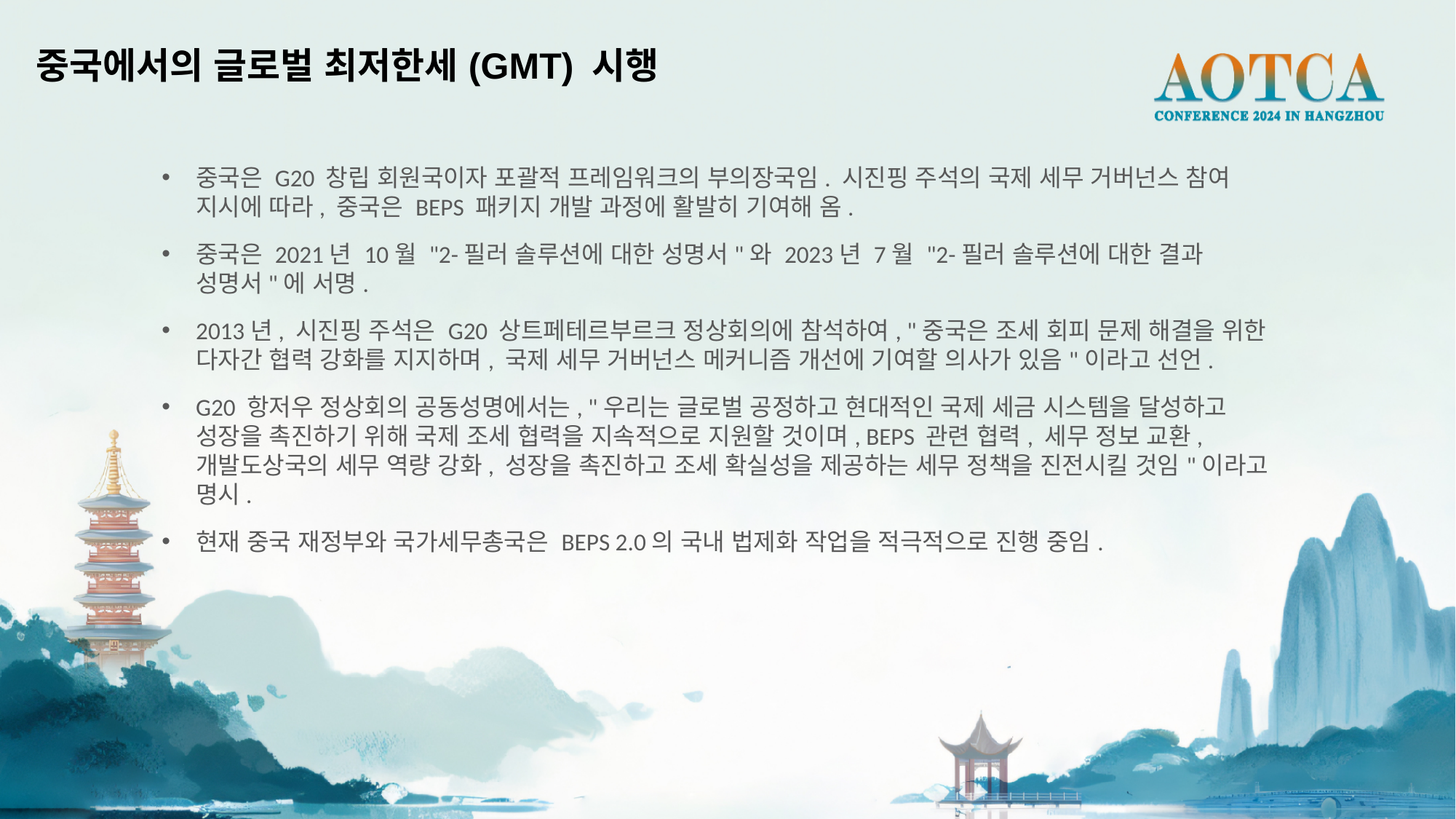

중국에서의 글로벌 최저한세(GMT) 시행
중국은 G20 창립 회원국이자 포괄적 프레임워크의 부의장국임. 시진핑 주석의 국제 세무 거버넌스 참여 지시에 따라, 중국은 BEPS 패키지 개발 과정에 활발히 기여해 옴.
중국은 2021년 10월 "2-필러 솔루션에 대한 성명서"와 2023년 7월 "2-필러 솔루션에 대한 결과 성명서"에 서명.
2013년, 시진핑 주석은 G20 상트페테르부르크 정상회의에 참석하여, "중국은 조세 회피 문제 해결을 위한 다자간 협력 강화를 지지하며, 국제 세무 거버넌스 메커니즘 개선에 기여할 의사가 있음"이라고 선언.
G20 항저우 정상회의 공동성명에서는, "우리는 글로벌 공정하고 현대적인 국제 세금 시스템을 달성하고 성장을 촉진하기 위해 국제 조세 협력을 지속적으로 지원할 것이며, BEPS 관련 협력, 세무 정보 교환, 개발도상국의 세무 역량 강화, 성장을 촉진하고 조세 확실성을 제공하는 세무 정책을 진전시킬 것임"이라고 명시.
현재 중국 재정부와 국가세무총국은 BEPS 2.0의 국내 법제화 작업을 적극적으로 진행 중임.